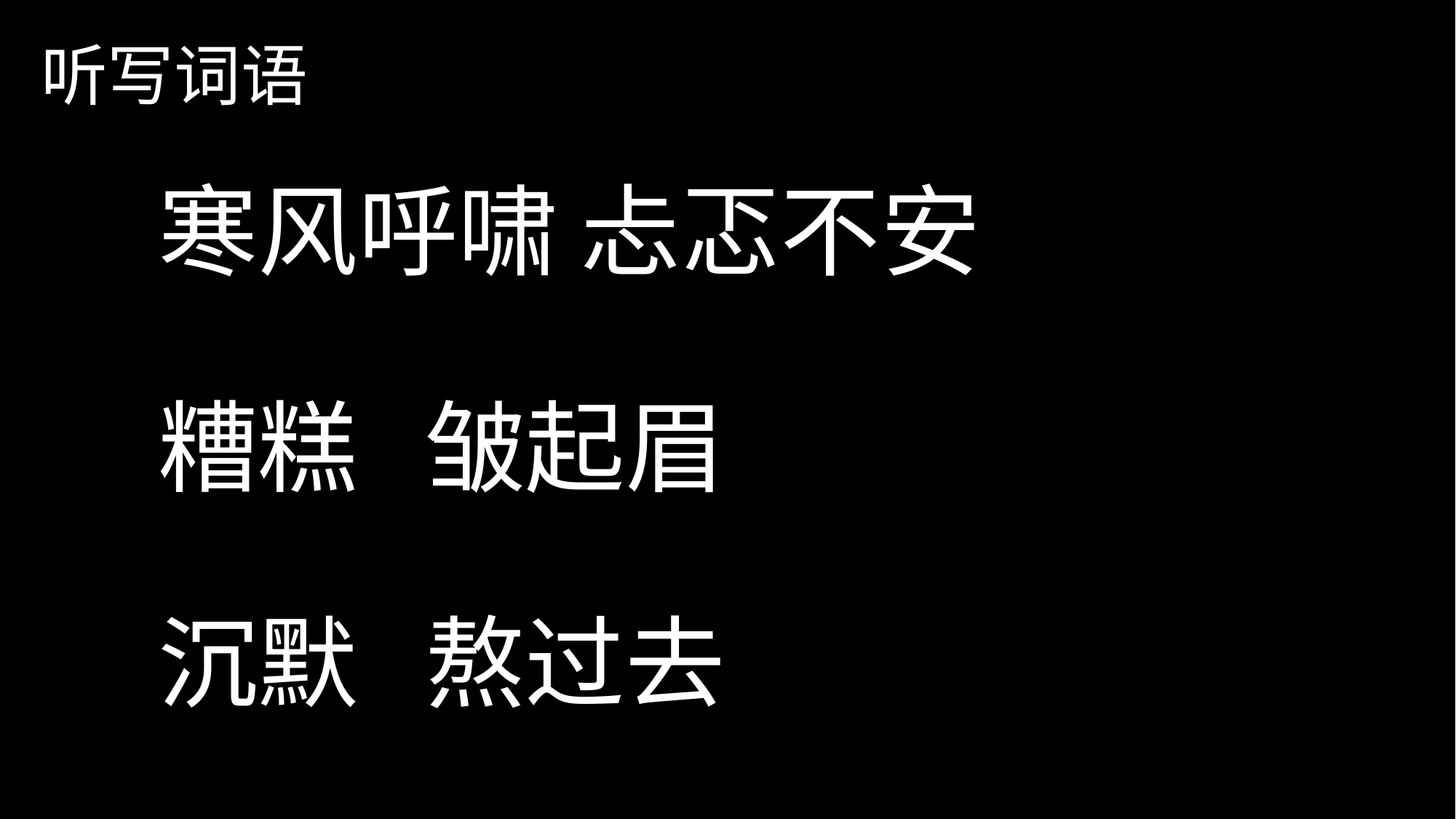

听写词语
寒风呼啸 忐忑不安
糟糕   皱起眉
沉默   熬过去